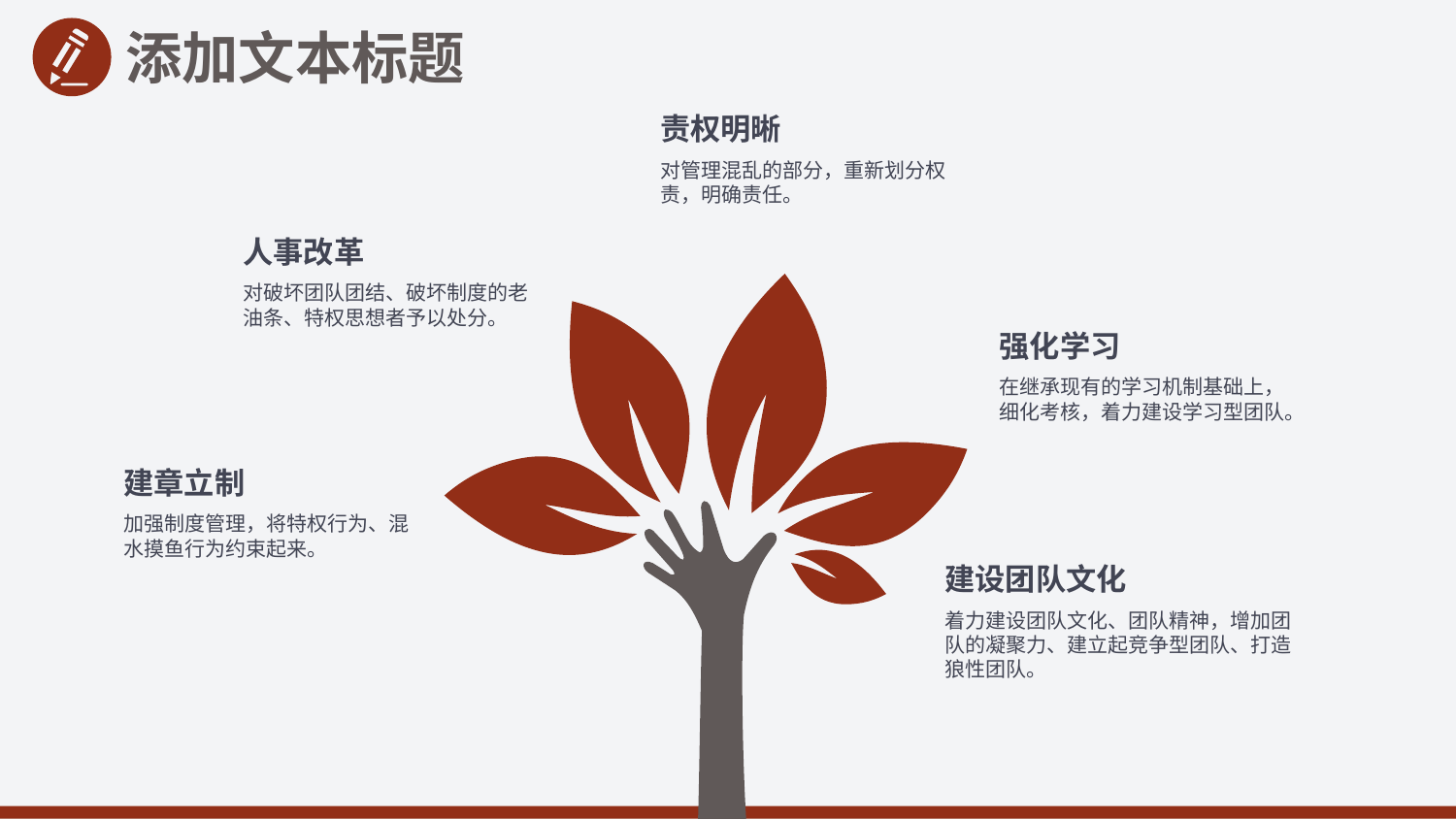

添加文本标题

责权明晰
对管理混乱的部分，重新划分权责，明确责任。
人事改革
对破坏团队团结、破坏制度的老油条、特权思想者予以处分。

强化学习
在继承现有的学习机制基础上，细化考核，着力建设学习型团队。

建章立制

加强制度管理，将特权行为、混水摸鱼行为约束起来。

建设团队文化
着力建设团队文化、团队精神，增加团队的凝聚力、建立起竞争型团队、打造狼性团队。